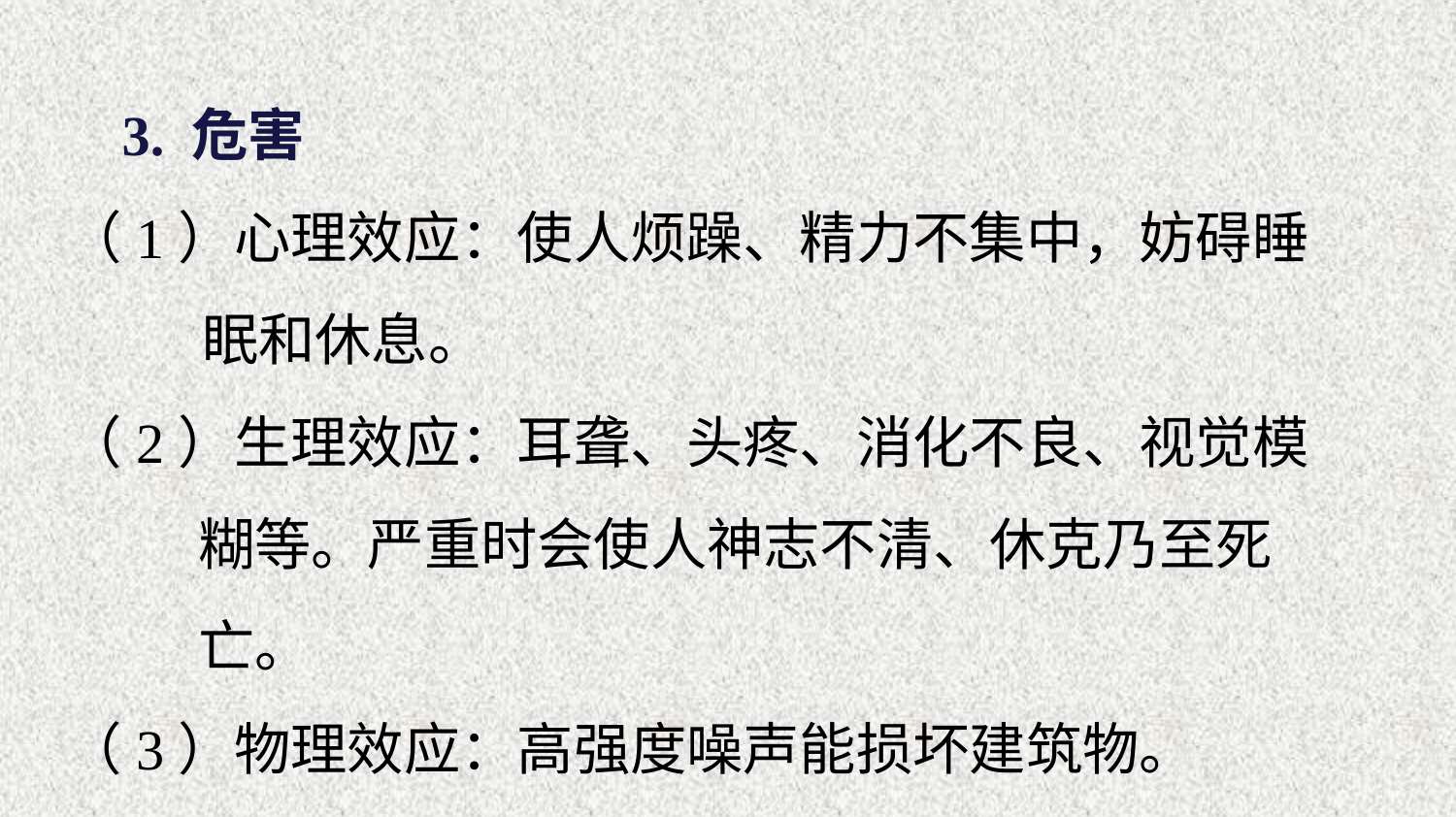

（1）心理效应：使人烦躁、精力不集中，妨碍睡眠和休息。
（2）生理效应：耳聋、头疼、消化不良、视觉模糊等。严重时会使人神志不清、休克乃至死亡。
（3）物理效应：高强度噪声能损坏建筑物。
3. 危害